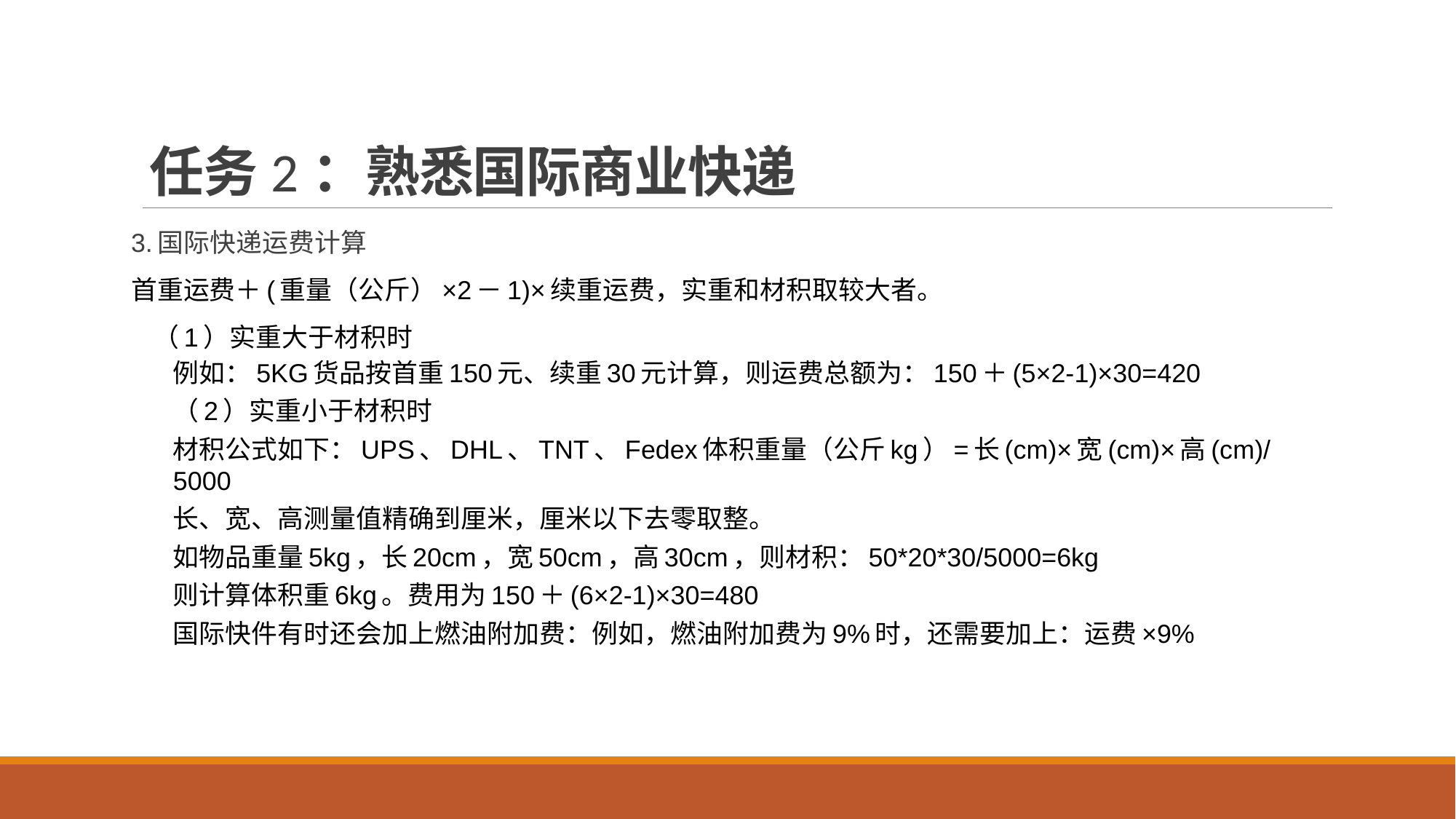

任务2：熟悉国际商业快递
3.国际快递运费计算
首重运费＋(重量（公斤）×2－1)×续重运费，实重和材积取较大者。
   （1）实重大于材积时
例如：5KG货品按首重150元、续重30元计算，则运费总额为：150＋(5×2-1)×30=420
（2）实重小于材积时
材积公式如下：UPS、DHL、TNT、Fedex体积重量（公斤kg）=长(cm)×宽(cm)×高(cm)/5000
长、宽、高测量值精确到厘米，厘米以下去零取整。
如物品重量5kg，长20cm，宽50cm，高30cm，则材积：50*20*30/5000=6kg
则计算体积重6kg。费用为150＋(6×2-1)×30=480
国际快件有时还会加上燃油附加费：例如，燃油附加费为9%时，还需要加上：运费×9%